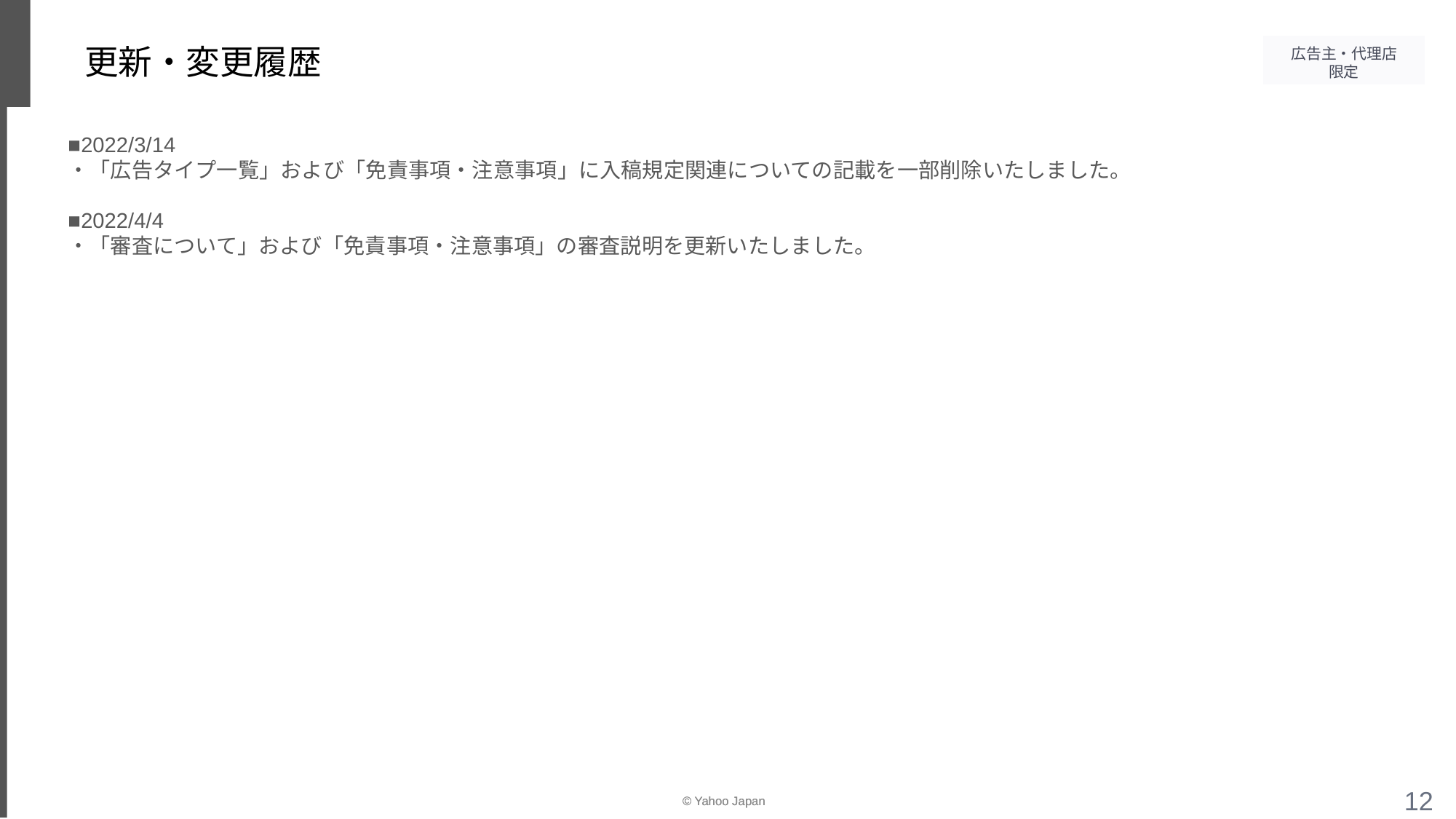

# 更新・変更履歴
■2022/3/14
・「広告タイプ一覧」および「免責事項・注意事項」に入稿規定関連についての記載を一部削除いたしました。

■2022/4/4
・「審査について」および「免責事項・注意事項」の審査説明を更新いたしました。